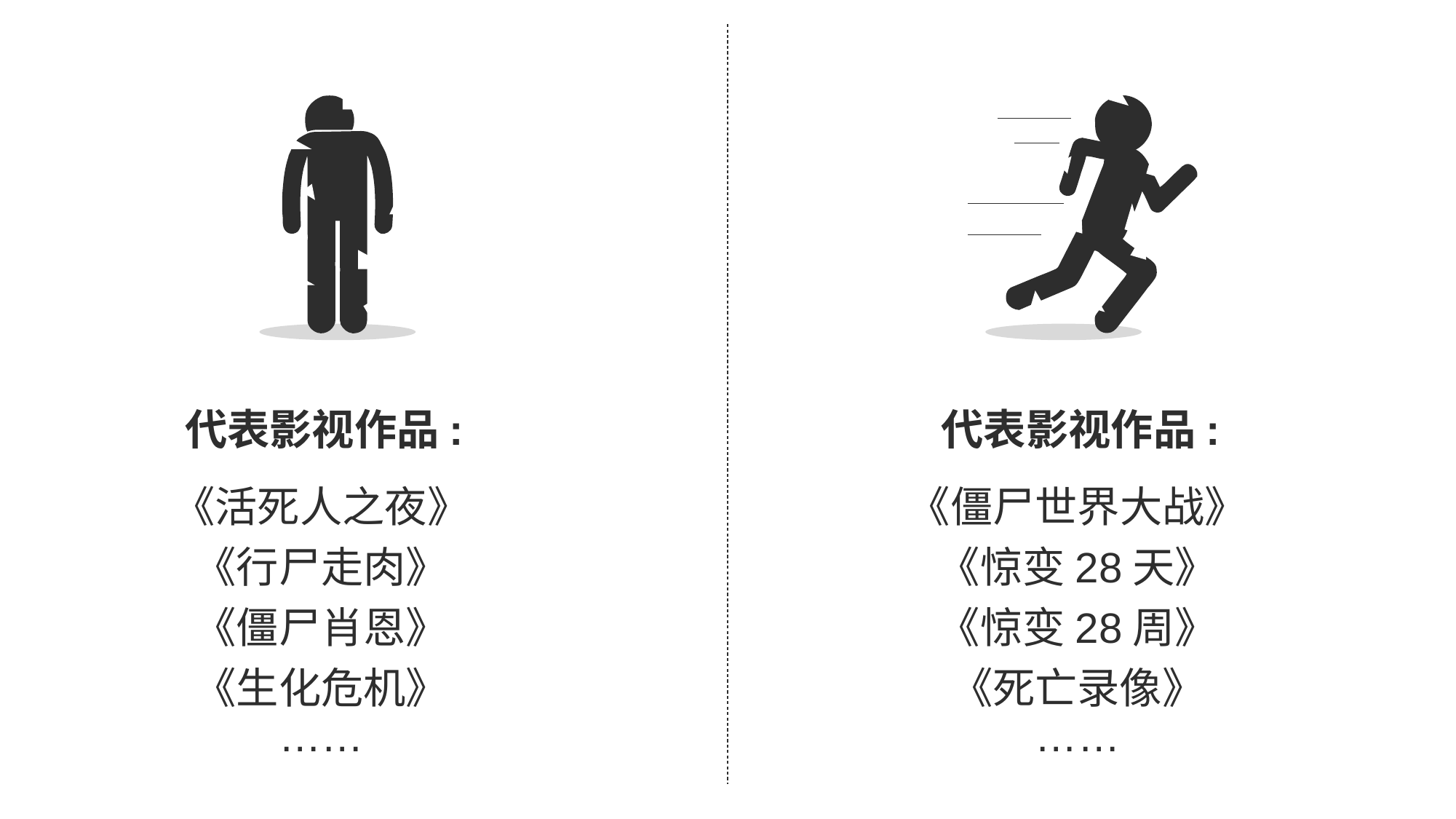

代表影视作品:
代表影视作品:
《活死人之夜》
《僵尸世界大战》
《行尸走肉》
《惊变28天》
《僵尸肖恩》
《惊变28周》
《生化危机》
《死亡录像》
……
……